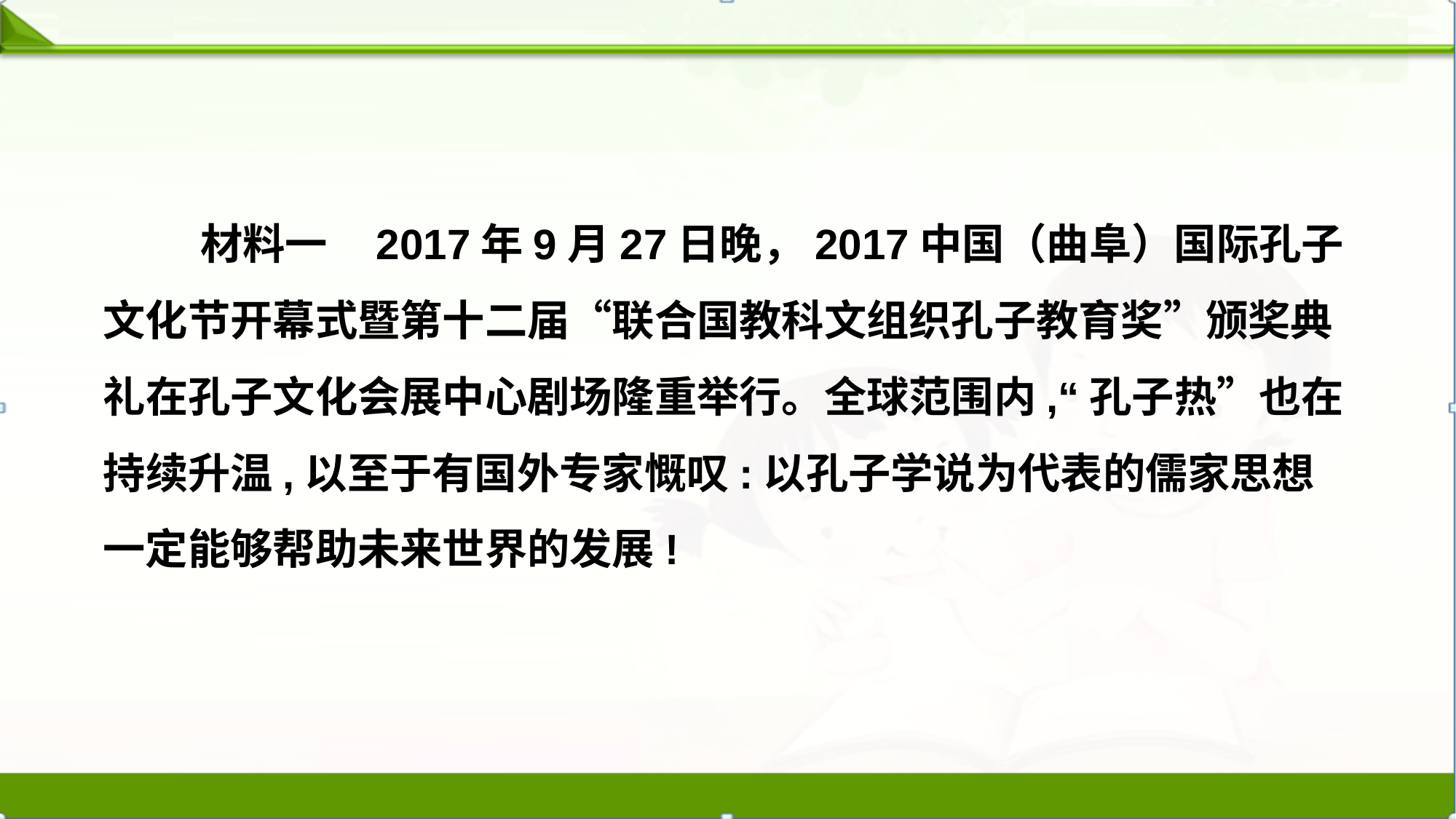

材料一    2017年9月27日晚，2017中国（曲阜）国际孔子文化节开幕式暨第十二届“联合国教科文组织孔子教育奖”颁奖典礼在孔子文化会展中心剧场隆重举行。全球范围内,“孔子热”也在持续升温,以至于有国外专家慨叹:以孔子学说为代表的儒家思想一定能够帮助未来世界的发展!